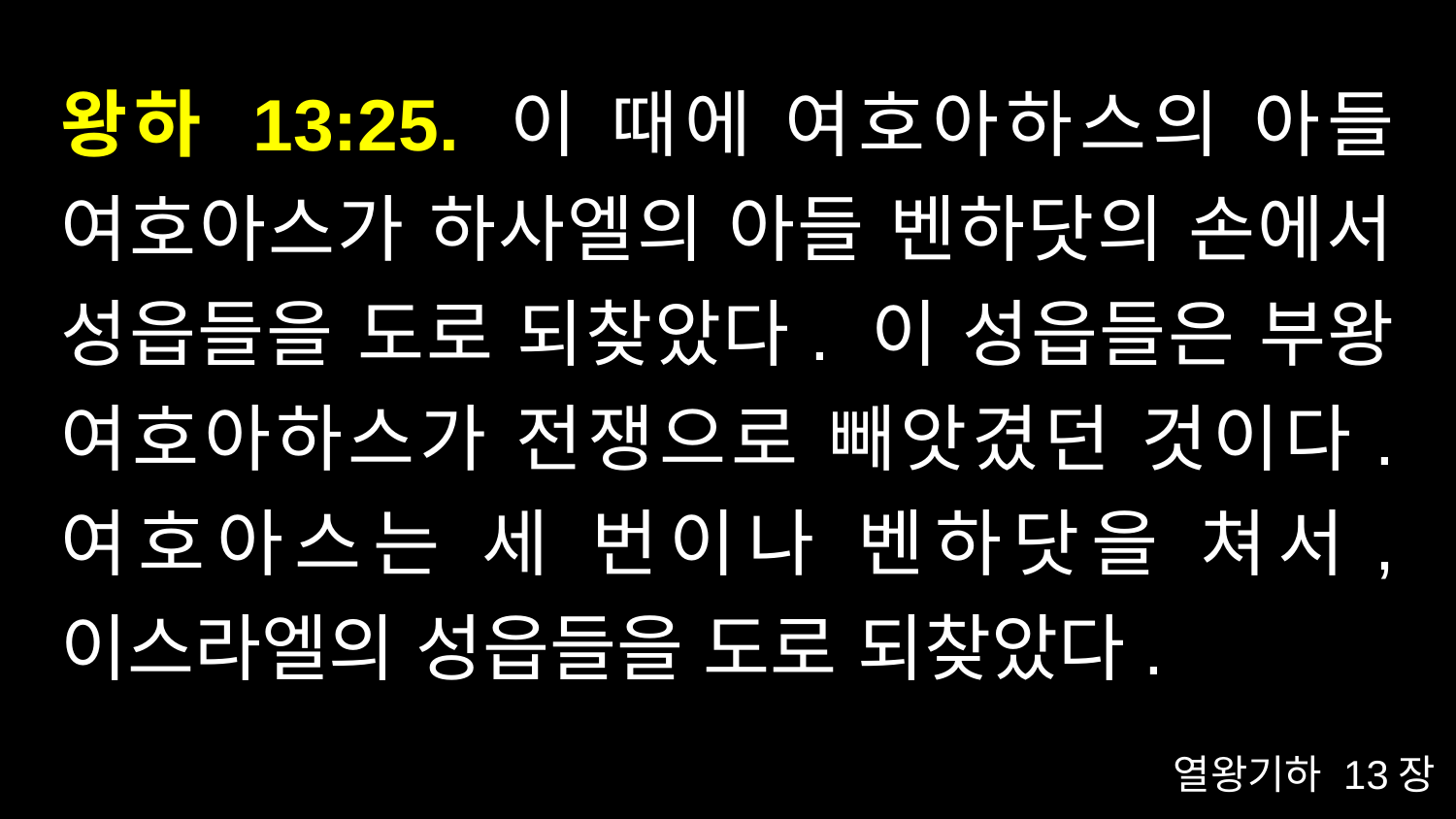

# 왕하 13:25. 이 때에 여호아하스의 아들 여호아스가 하사엘의 아들 벤하닷의 손에서 성읍들을 도로 되찾았다. 이 성읍들은 부왕 여호아하스가 전쟁으로 빼앗겼던 것이다. 여호아스는 세 번이나 벤하닷을 쳐서, 이스라엘의 성읍들을 도로 되찾았다.
열왕기하 13장